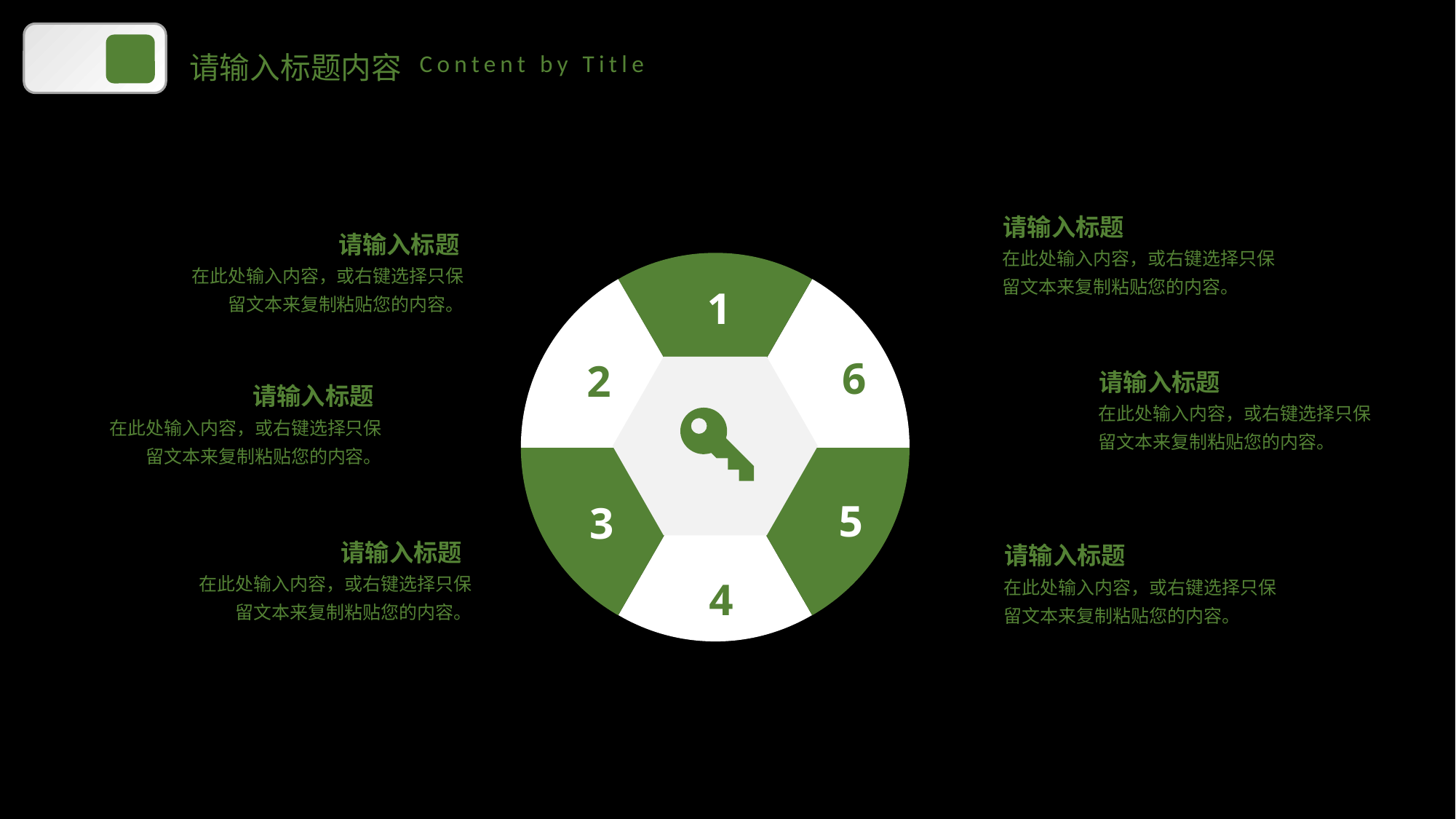

请输入标题内容
Content by Title
请输入标题
请输入标题
在此处输入内容，或右键选择只保留文本来复制粘贴您的内容。

1
6
2
5
3
4
在此处输入内容，或右键选择只保留文本来复制粘贴您的内容。
请输入标题
请输入标题
在此处输入内容，或右键选择只保留文本来复制粘贴您的内容。
在此处输入内容，或右键选择只保留文本来复制粘贴您的内容。

请输入标题
请输入标题
在此处输入内容，或右键选择只保留文本来复制粘贴您的内容。
在此处输入内容，或右键选择只保留文本来复制粘贴您的内容。